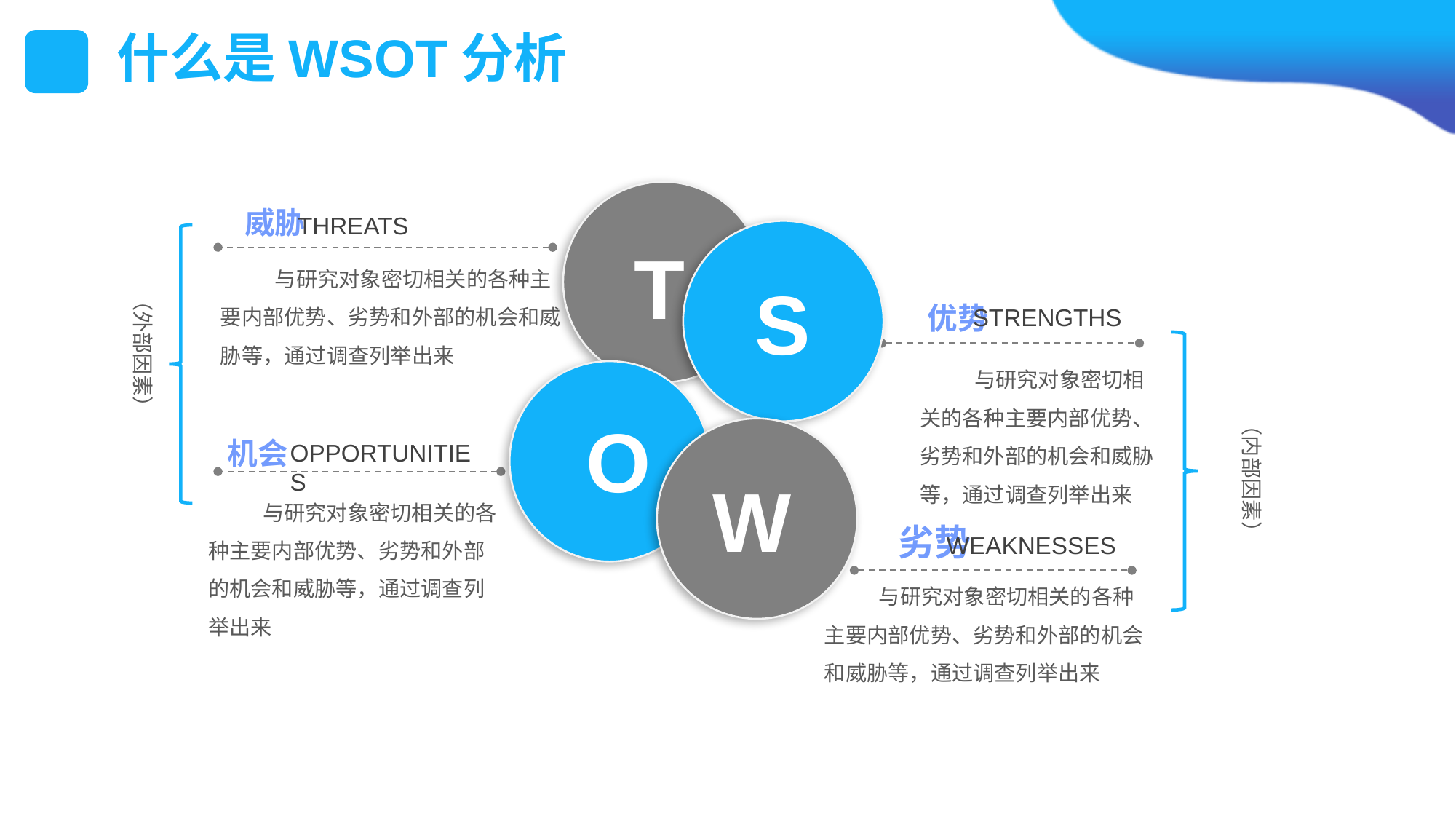

T

S

O

W

威胁
THREATS
与研究对象密切相关的各种主要内部优势、劣势和外部的机会和威胁等，通过调查列举出来

（外部因素）
优势
STRENGTHS
与研究对象密切相关的各种主要内部优势、劣势和外部的机会和威胁等，通过调查列举出来

（内部因素）
劣势
WEAKNESSES
与研究对象密切相关的各种主要内部优势、劣势和外部的机会和威胁等，通过调查列举出来
机会
OPPORTUNITIES
与研究对象密切相关的各种主要内部优势、劣势和外部的机会和威胁等，通过调查列举出来